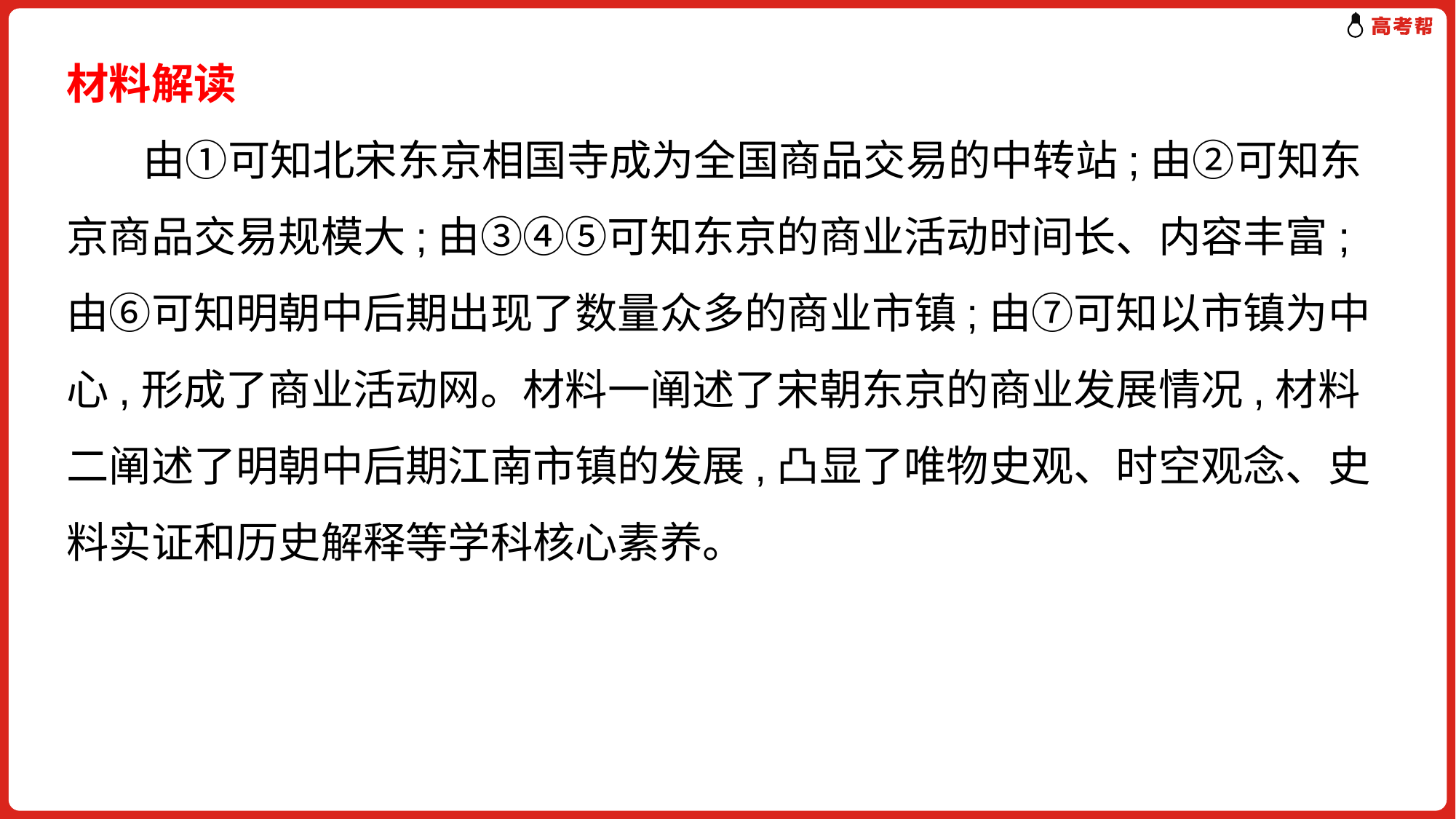

材料解读
       由①可知北宋东京相国寺成为全国商品交易的中转站;由②可知东京商品交易规模大;由③④⑤可知东京的商业活动时间长、内容丰富;由⑥可知明朝中后期出现了数量众多的商业市镇;由⑦可知以市镇为中心,形成了商业活动网。材料一阐述了宋朝东京的商业发展情况,材料二阐述了明朝中后期江南市镇的发展,凸显了唯物史观、时空观念、史料实证和历史解释等学科核心素养。